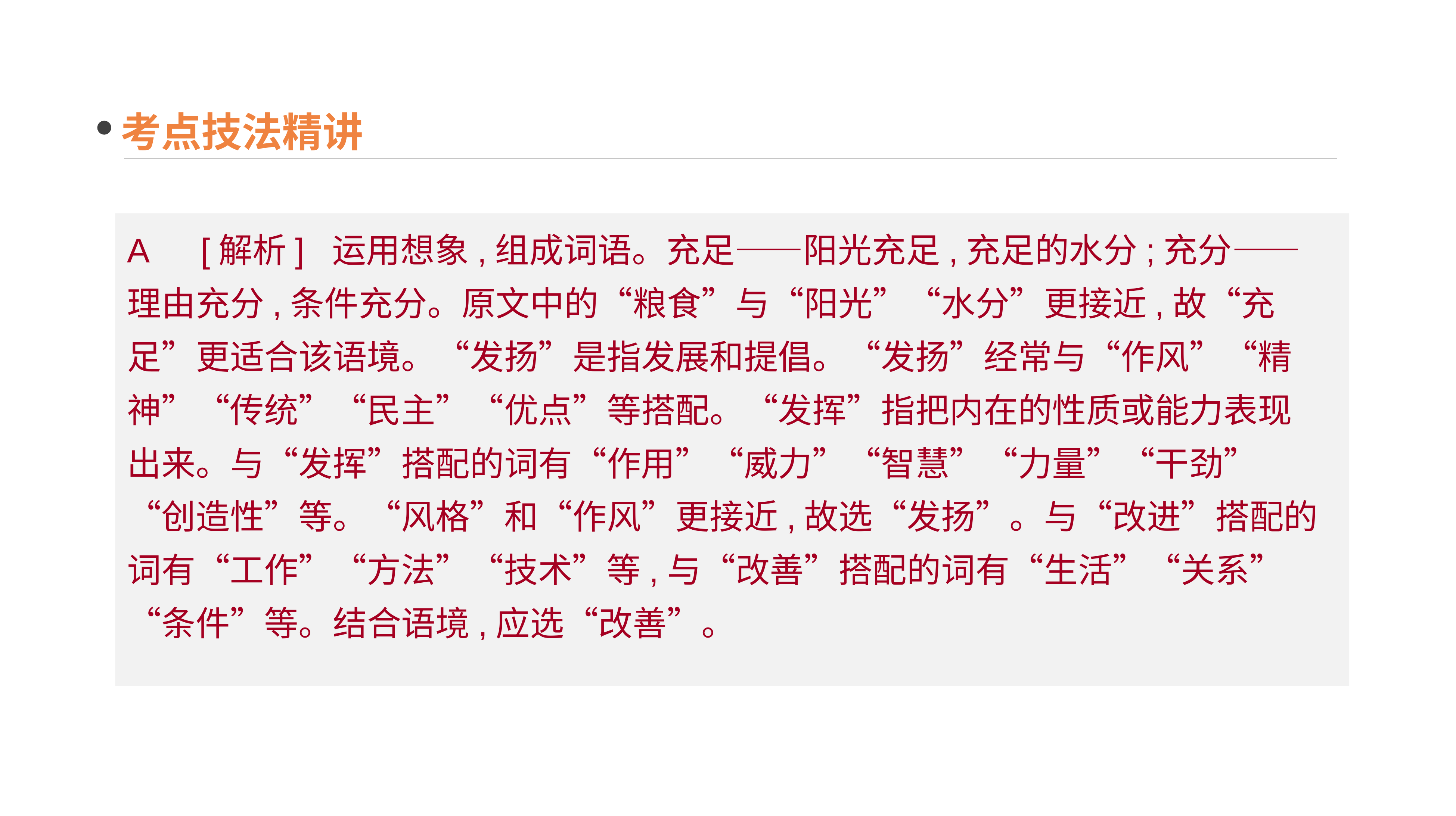

考点技法精讲

A　[解析]  运用想象,组成词语。充足——阳光充足,充足的水分;充分——理由充分,条件充分。原文中的“粮食”与“阳光”“水分”更接近,故“充足”更适合该语境。“发扬”是指发展和提倡。“发扬”经常与“作风”“精神”“传统”“民主”“优点”等搭配。“发挥”指把内在的性质或能力表现出来。与“发挥”搭配的词有“作用”“威力”“智慧”“力量”“干劲”“创造性”等。“风格”和“作风”更接近,故选“发扬”。与“改进”搭配的词有“工作”“方法”“技术”等,与“改善”搭配的词有“生活”“关系”“条件”等。结合语境,应选“改善”。